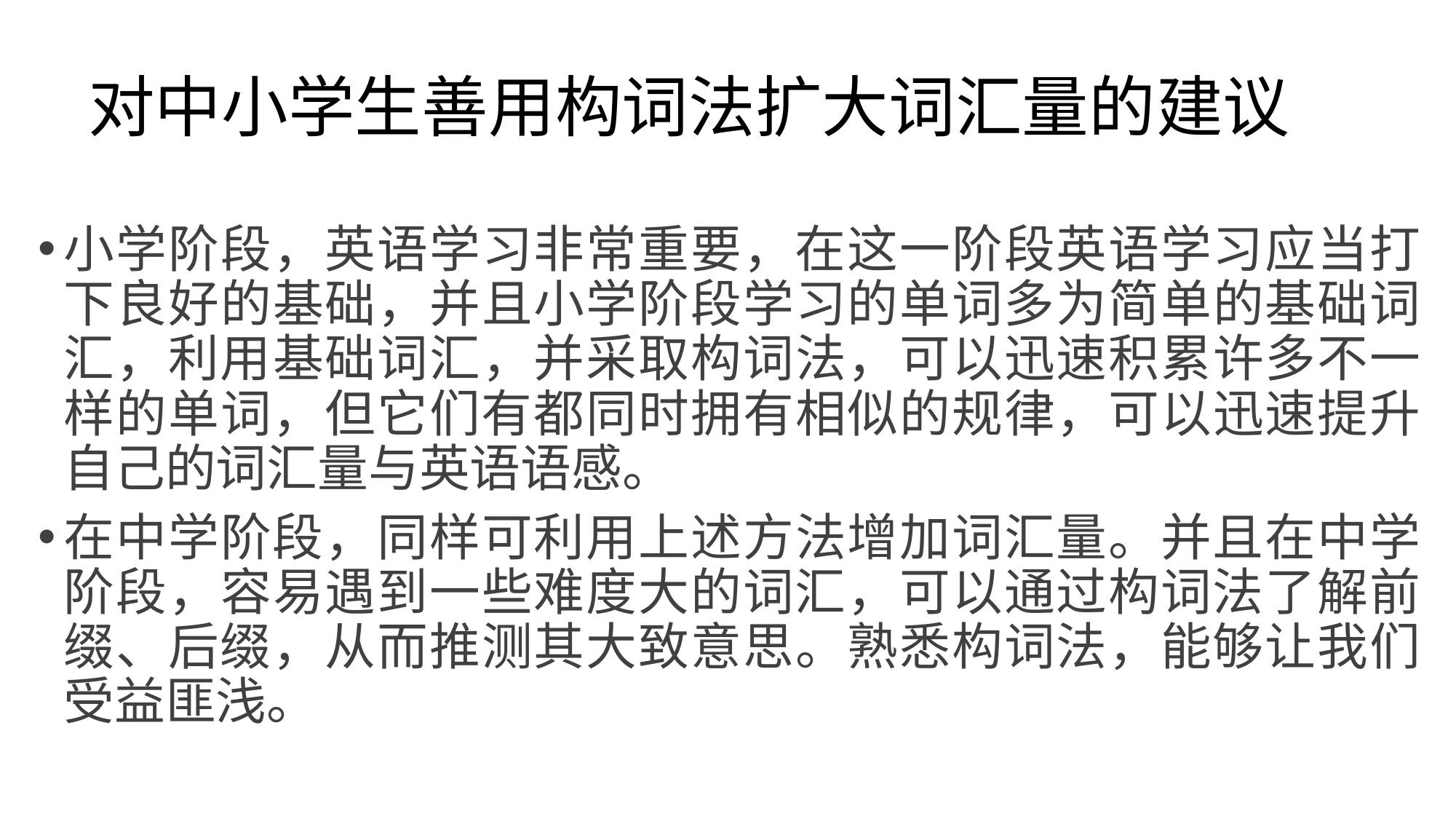

# 对中小学生善用构词法扩大词汇量的建议
小学阶段，英语学习非常重要，在这一阶段英语学习应当打下良好的基础，并且小学阶段学习的单词多为简单的基础词汇，利用基础词汇，并采取构词法，可以迅速积累许多不一样的单词，但它们有都同时拥有相似的规律，可以迅速提升自己的词汇量与英语语感。
在中学阶段，同样可利用上述方法增加词汇量。并且在中学阶段，容易遇到一些难度大的词汇，可以通过构词法了解前缀、后缀，从而推测其大致意思。熟悉构词法，能够让我们受益匪浅。